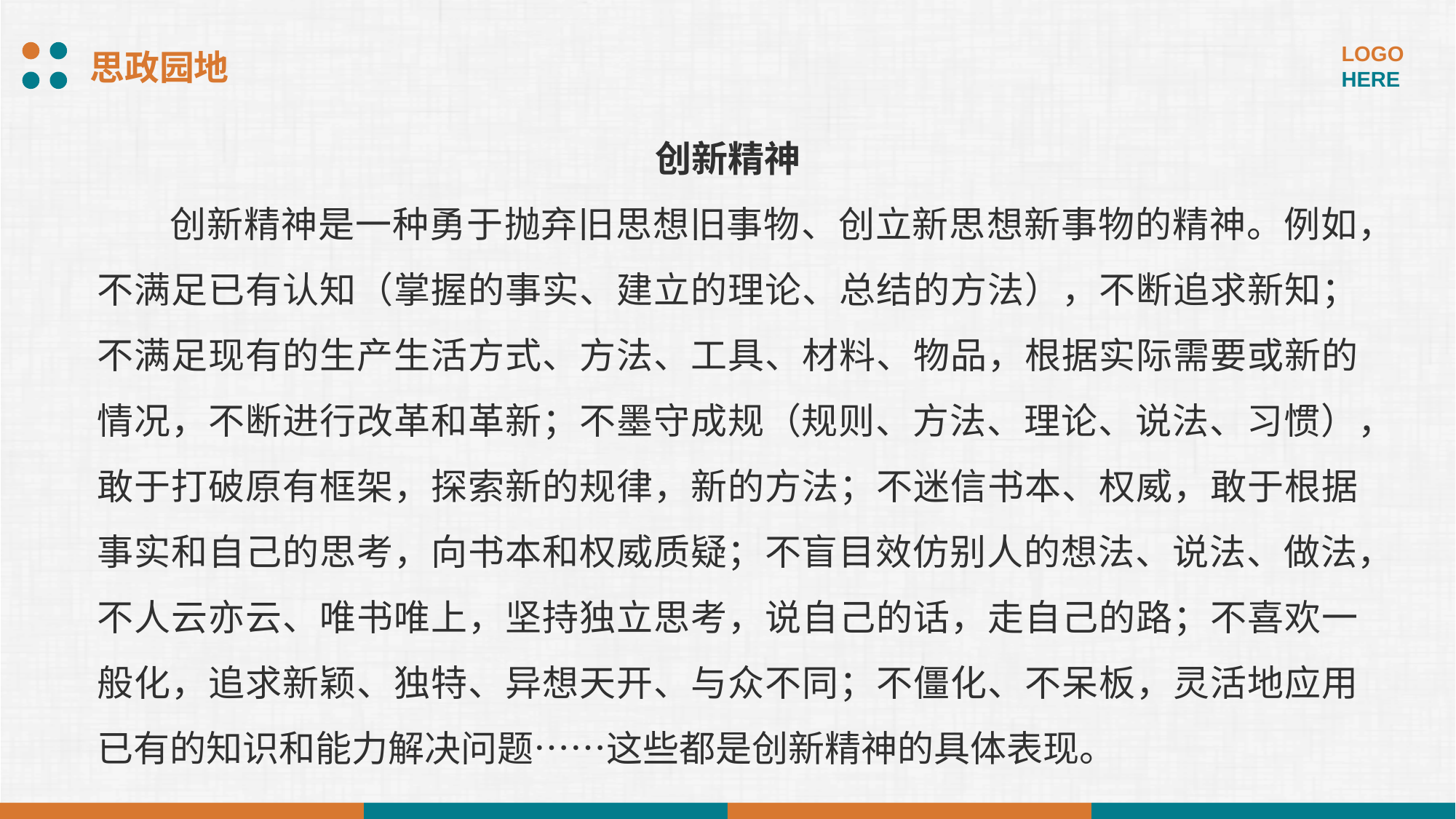

思政园地
创新精神
创新精神是一种勇于抛弃旧思想旧事物、创立新思想新事物的精神。例如，不满足已有认知（掌握的事实、建立的理论、总结的方法），不断追求新知；不满足现有的生产生活方式、方法、工具、材料、物品，根据实际需要或新的情况，不断进行改革和革新；不墨守成规（规则、方法、理论、说法、习惯），敢于打破原有框架，探索新的规律，新的方法；不迷信书本、权威，敢于根据事实和自己的思考，向书本和权威质疑；不盲目效仿别人的想法、说法、做法，不人云亦云、唯书唯上，坚持独立思考，说自己的话，走自己的路；不喜欢一般化，追求新颖、独特、异想天开、与众不同；不僵化、不呆板，灵活地应用已有的知识和能力解决问题……这些都是创新精神的具体表现。